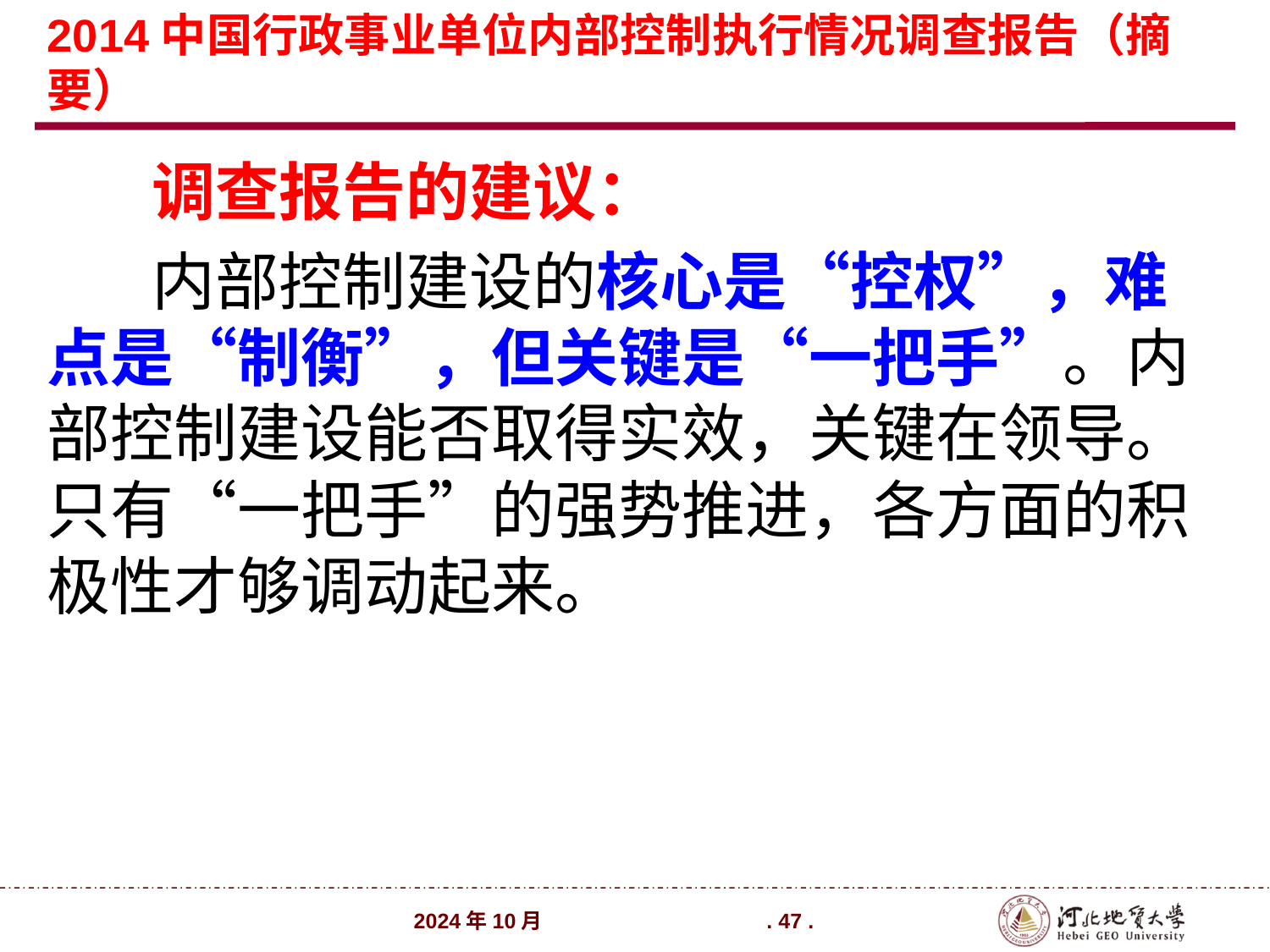

# 2014中国行政事业单位内部控制执行情况调查报告（摘要）
 调查报告的建议：
 内部控制建设的核心是“控权”，难点是“制衡”，但关键是“一把手”。内部控制建设能否取得实效，关键在领导。只有“一把手”的强势推进，各方面的积极性才够调动起来。

2024年10月                                             . 47 .